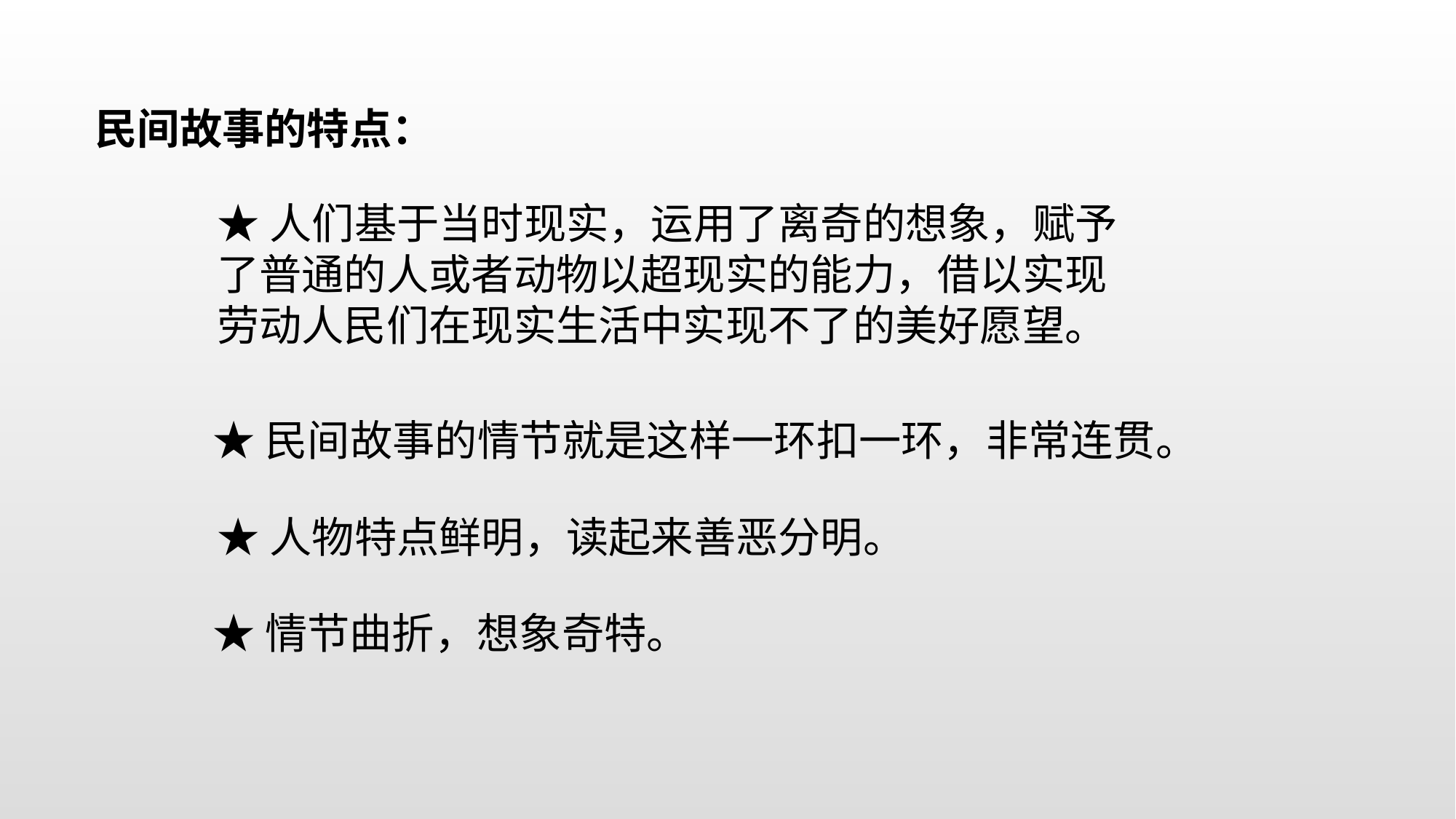

民间故事的特点：
★人们基于当时现实，运用了离奇的想象，赋予了普通的人或者动物以超现实的能力，借以实现劳动人民们在现实生活中实现不了的美好愿望。
★民间故事的情节就是这样一环扣一环，非常连贯。
★人物特点鲜明，读起来善恶分明。
★情节曲折，想象奇特。